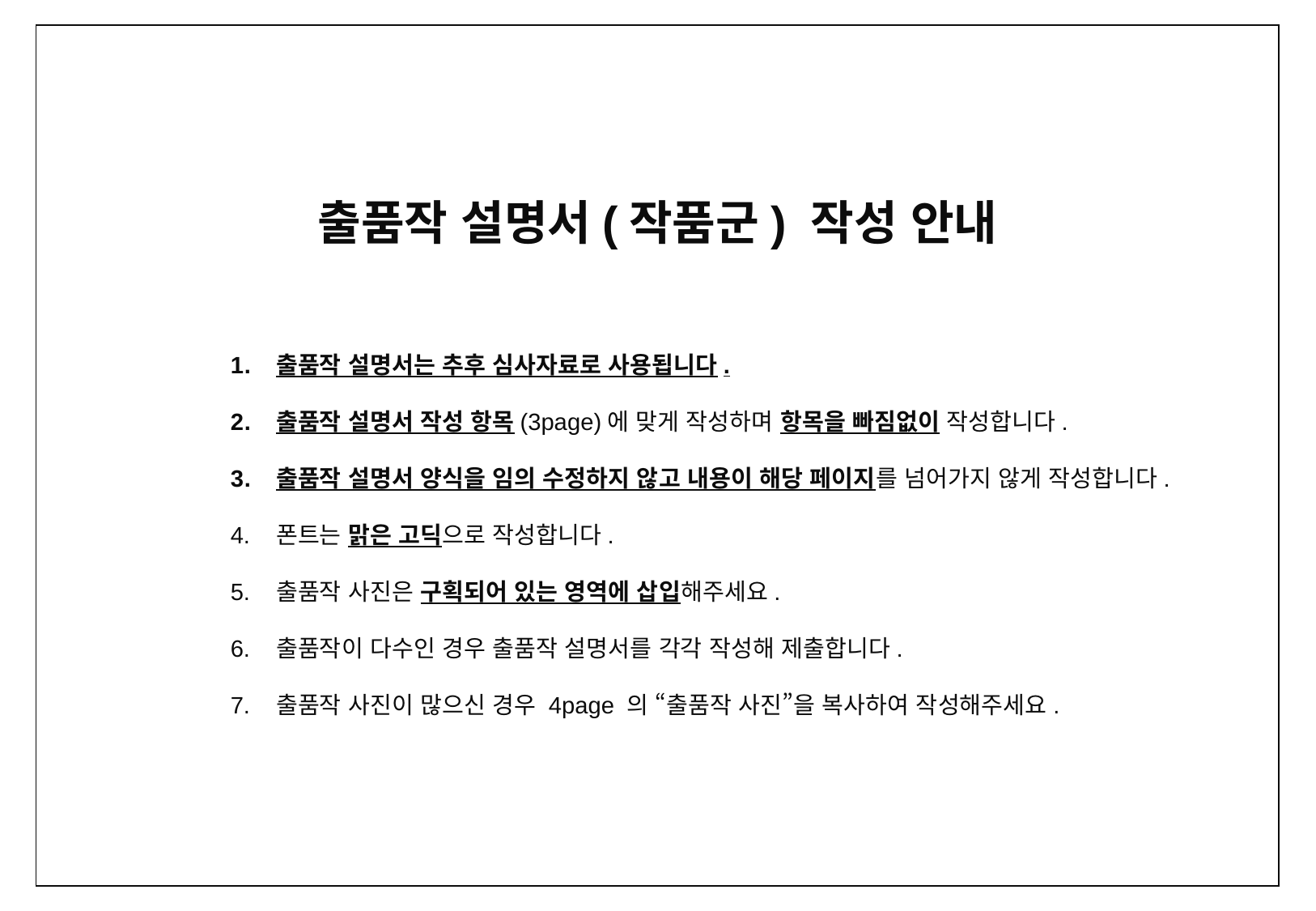

출품작 설명서(작품군) 작성 안내

출품작 설명서는 추후 심사자료로 사용됩니다.
출품작 설명서 작성 항목(3page)에 맞게 작성하며 항목을 빠짐없이 작성합니다.
출품작 설명서 양식을 임의 수정하지 않고 내용이 해당 페이지를 넘어가지 않게 작성합니다.
폰트는 맑은 고딕으로 작성합니다.
출품작 사진은 구획되어 있는 영역에 삽입해주세요.
출품작이 다수인 경우 출품작 설명서를 각각 작성해 제출합니다.
출품작 사진이 많으신 경우 4page 의 “출품작 사진”을 복사하여 작성해주세요.